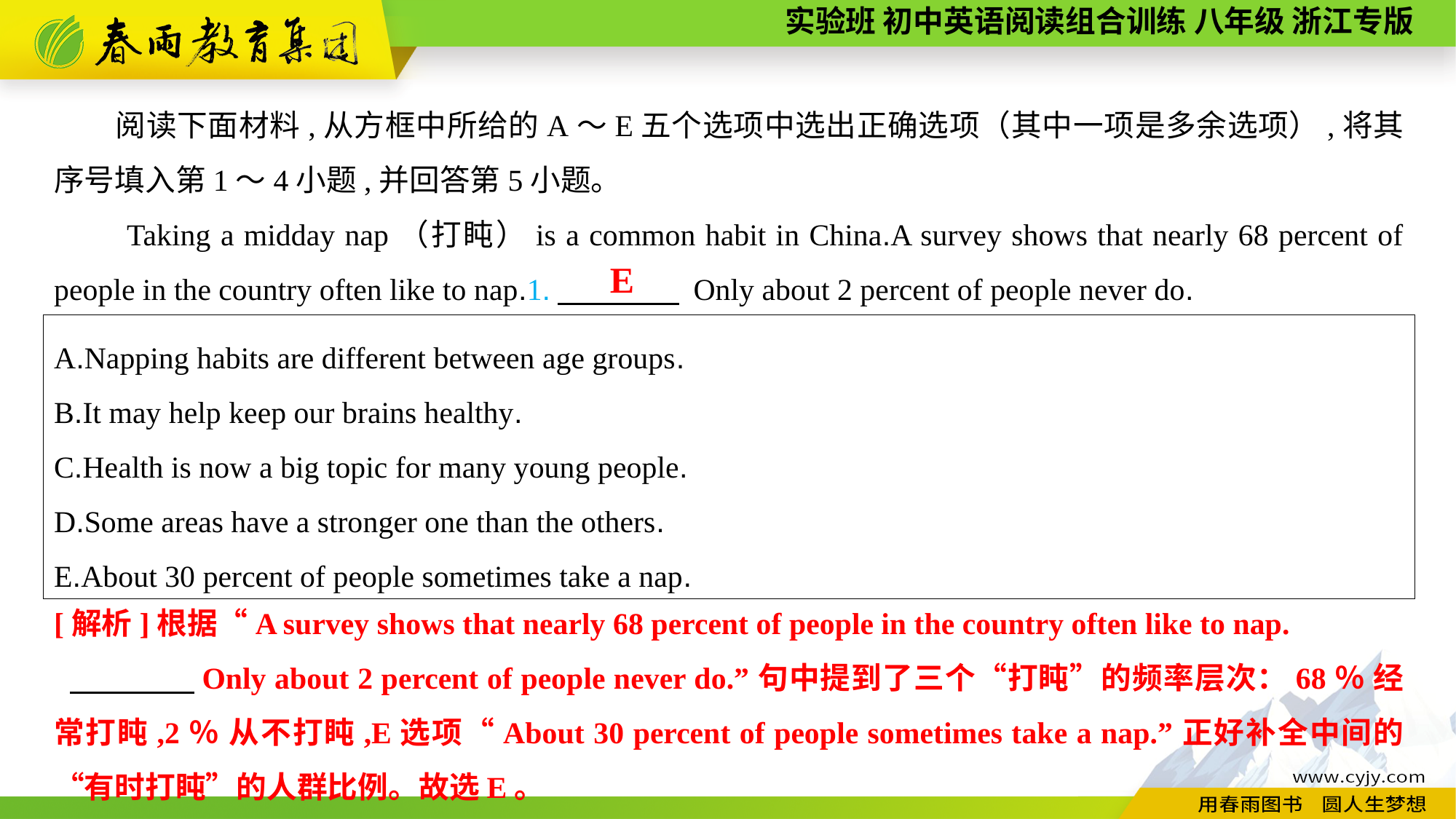

阅读下面材料,从方框中所给的A～E五个选项中选出正确选项（其中一项是多余选项）,将其序号填入第1～4小题,并回答第5小题。
Taking a midday nap（打盹）is a common habit in China.A survey shows that nearly 68 percent of people in the country often like to nap.1.　　　　 Only about 2 percent of people never do.
E
A.Napping habits are different between age groups.
B.It may help keep our brains healthy.
C.Health is now a big topic for many young people.
D.Some areas have a stronger one than the others.
E.About 30 percent of people sometimes take a nap.
[解析]根据“A survey shows that nearly 68 percent of people in the country often like to nap.
 　　　　Only about 2 percent of people never do.”句中提到了三个“打盹”的频率层次：68％ 经常打盹,2％ 从不打盹,E选项“About 30 percent of people sometimes take a nap.”正好补全中间的“有时打盹”的人群比例。故选E。